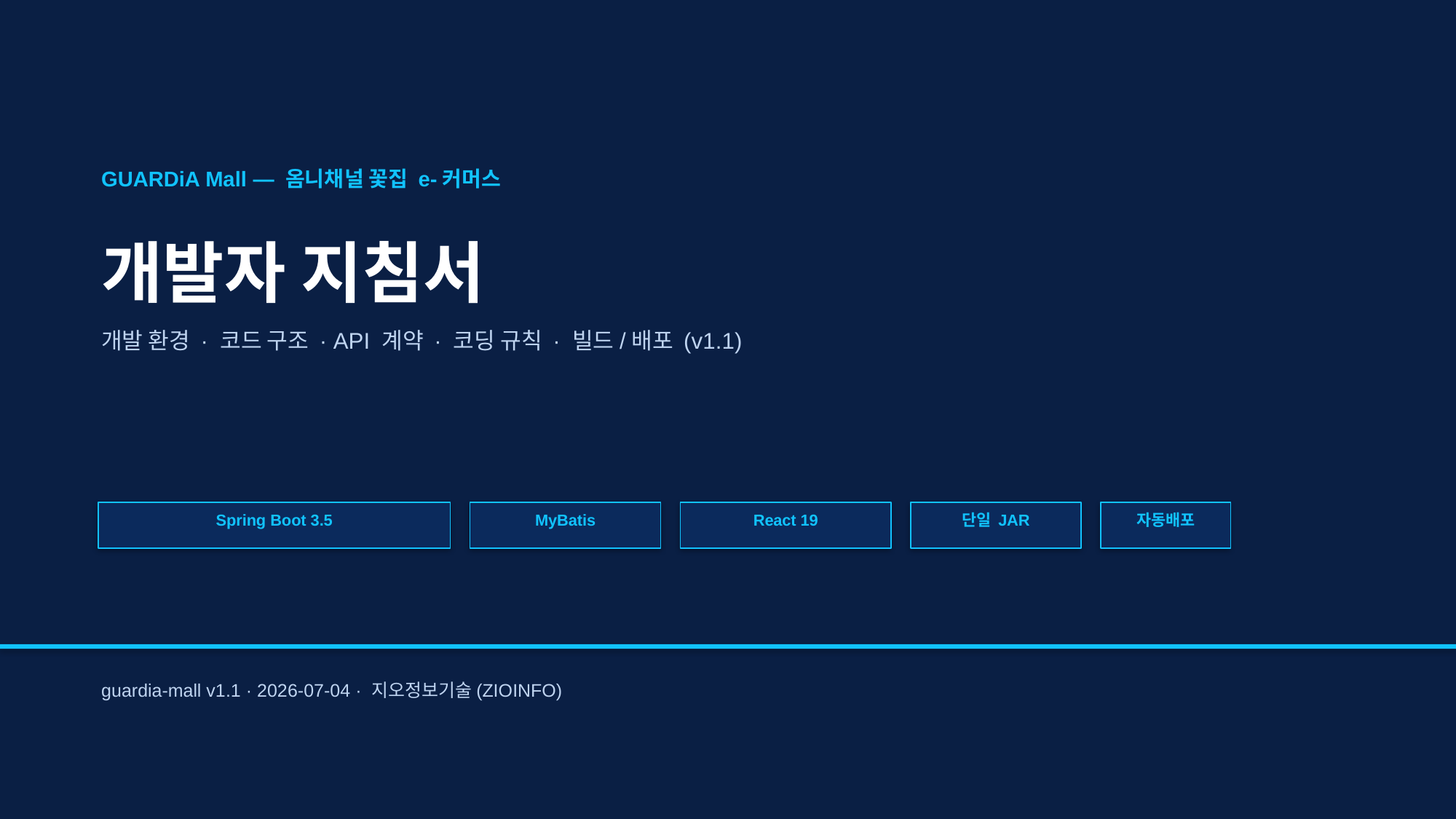

GUARDiA Mall — 옴니채널 꽃집 e-커머스
개발자 지침서
개발 환경 · 코드 구조 · API 계약 · 코딩 규칙 · 빌드/배포 (v1.1)

Spring Boot 3.5
MyBatis
React 19
단일 JAR
자동배포

guardia-mall v1.1 · 2026-07-04 · 지오정보기술(ZIOINFO)